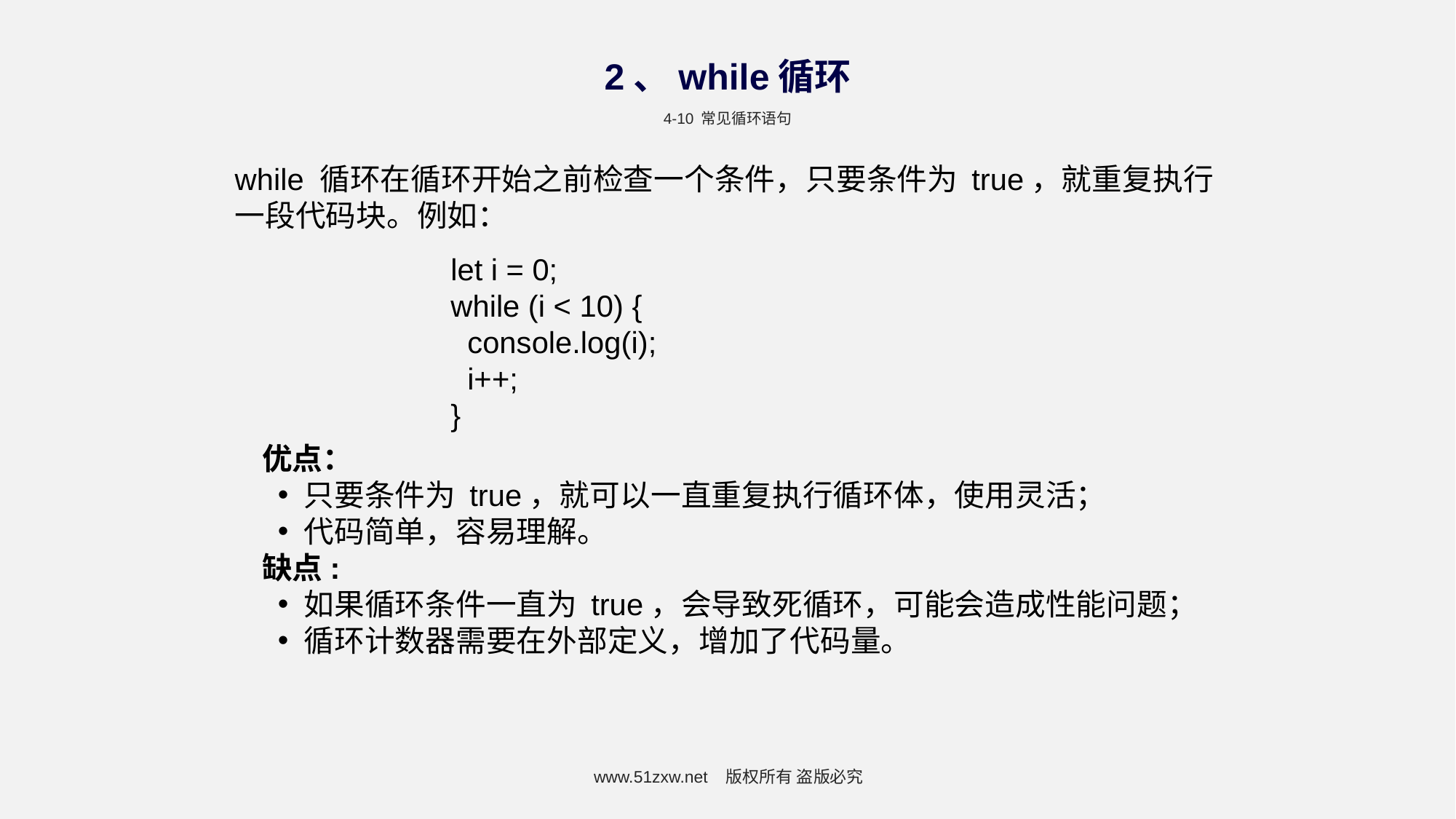

2、while循环
4-10 常见循环语句
while 循环在循环开始之前检查一个条件，只要条件为 true，就重复执行一段代码块。例如：
let i = 0;
while (i < 10) {
  console.log(i);
  i++;
}

优点：
只要条件为 true，就可以一直重复执行循环体，使用灵活；
代码简单，容易理解。
缺点:
如果循环条件一直为 true，会导致死循环，可能会造成性能问题；
循环计数器需要在外部定义，增加了代码量。
www.51zxw.net   版权所有 盗版必究